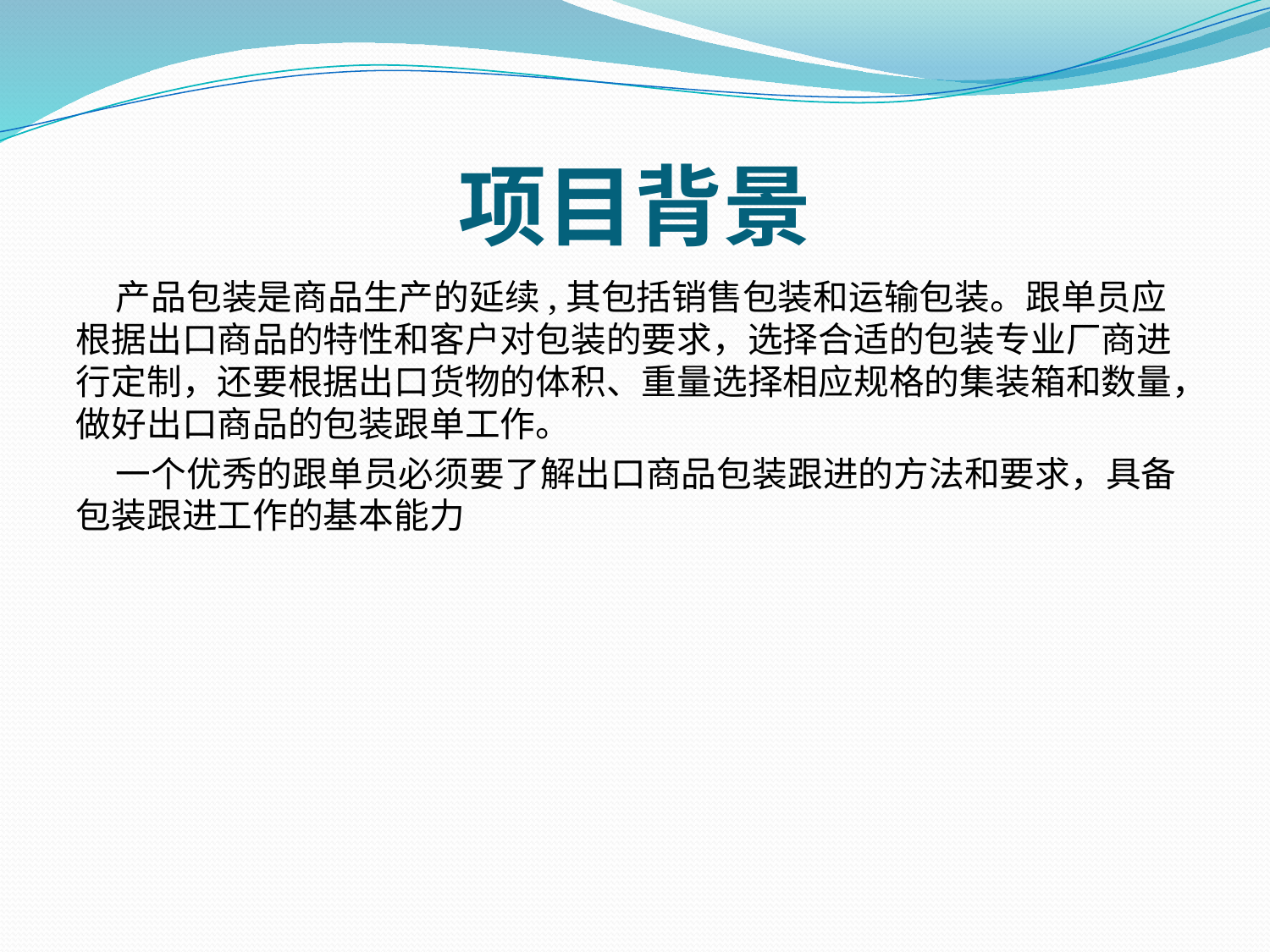

# 项目背景
    产品包装是商品生产的延续,其包括销售包装和运输包装。跟单员应根据出口商品的特性和客户对包装的要求，选择合适的包装专业厂商进行定制，还要根据出口货物的体积、重量选择相应规格的集装箱和数量，做好出口商品的包装跟单工作。
    一个优秀的跟单员必须要了解出口商品包装跟进的方法和要求，具备包装跟进工作的基本能力